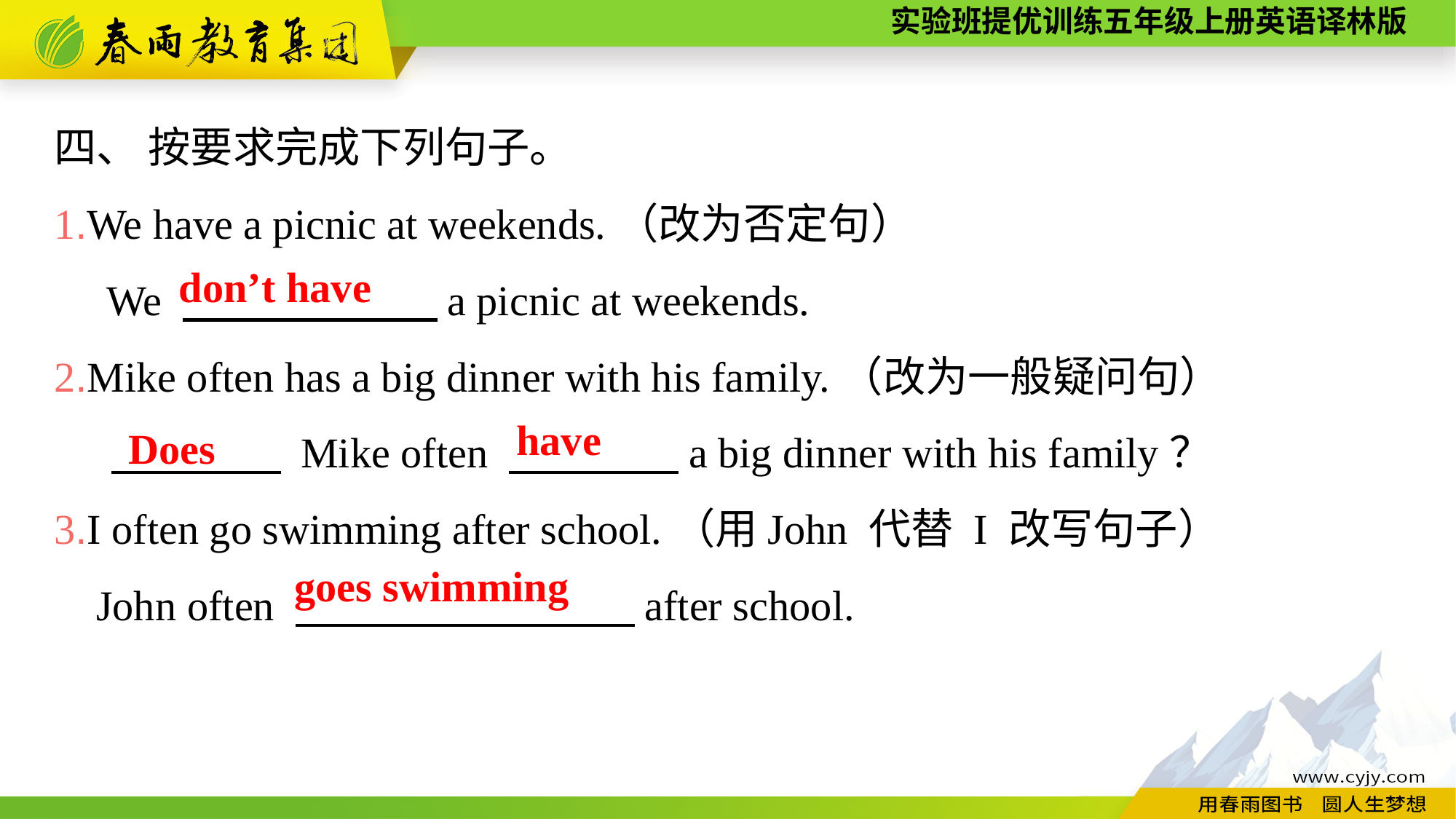

四、 按要求完成下列句子。
1.We have a picnic at weekends.（改为否定句）
     We 　　　　　　a picnic at weekends.
2.Mike often has a big dinner with his family.（改为一般疑问句）
     　　　　 Mike often 　　　　a big dinner with his family？
3.I often go swimming after school.（用John 代替 I 改写句子）
    John often 　　　　　　　　after school.
don’t have
Does
have
goes swimming